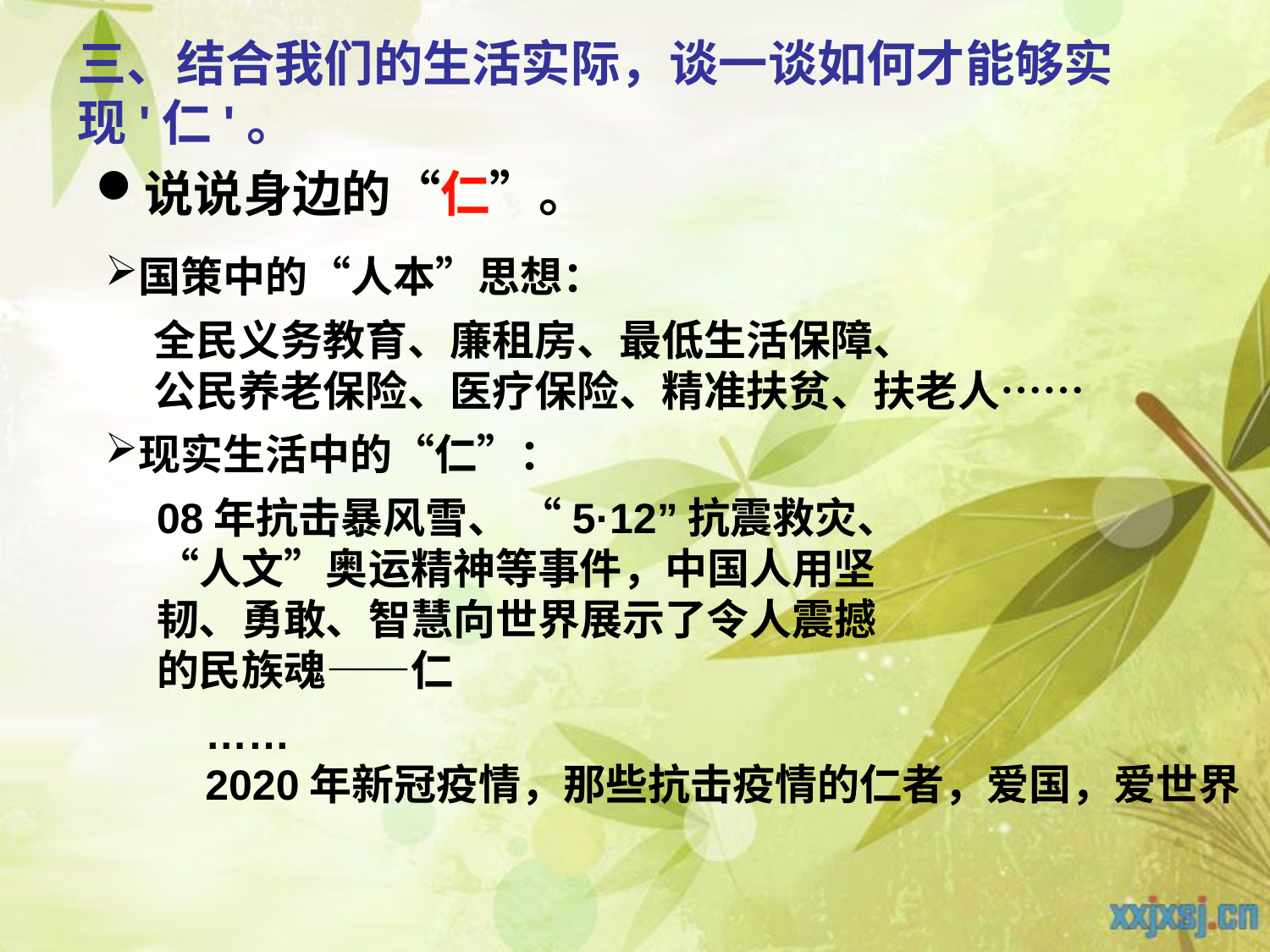

三、结合我们的生活实际，谈一谈如何才能够实现'仁'。

说说身边的“仁”。
国策中的“人本”思想：
全民义务教育、廉租房、最低生活保障、
公民养老保险、医疗保险、精准扶贫、扶老人……
现实生活中的“仁”：
08年抗击暴风雪、 “5·12”抗震救灾、“人文”奥运精神等事件，中国人用坚韧、勇敢、智慧向世界展示了令人震撼的民族魂——仁
……
2020年新冠疫情，那些抗击疫情的仁者，爱国，爱世界